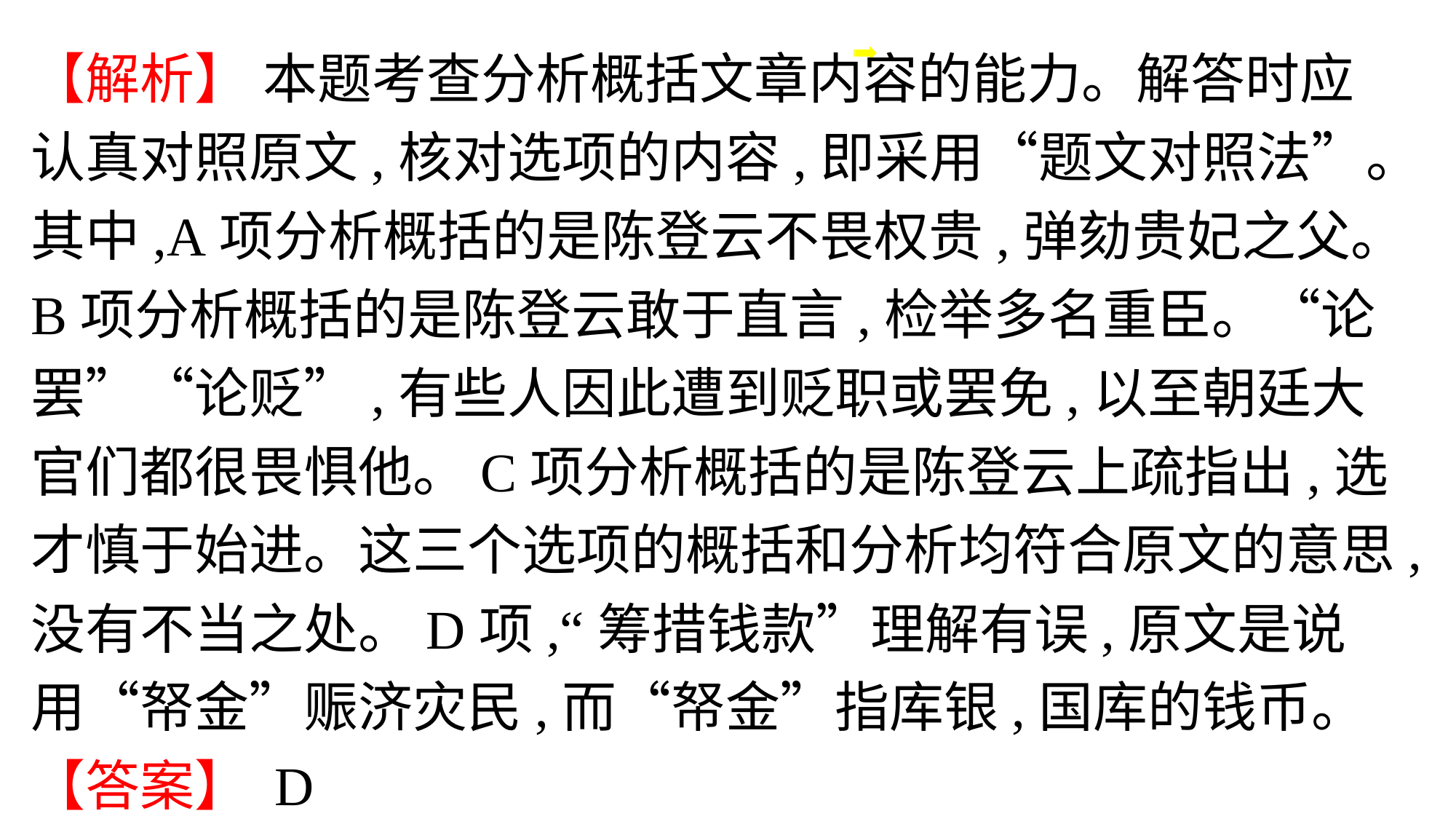

【解析】 本题考查分析概括文章内容的能力。解答时应认真对照原文,核对选项的内容,即采用“题文对照法”。其中,A项分析概括的是陈登云不畏权贵,弹劾贵妃之父。B项分析概括的是陈登云敢于直言,检举多名重臣。“论罢”“论贬”,有些人因此遭到贬职或罢免,以至朝廷大官们都很畏惧他。C项分析概括的是陈登云上疏指出,选才慎于始进。这三个选项的概括和分析均符合原文的意思,没有不当之处。D项,“筹措钱款”理解有误,原文是说用“帑金”赈济灾民,而“帑金”指库银,国库的钱币。
【答案】 D